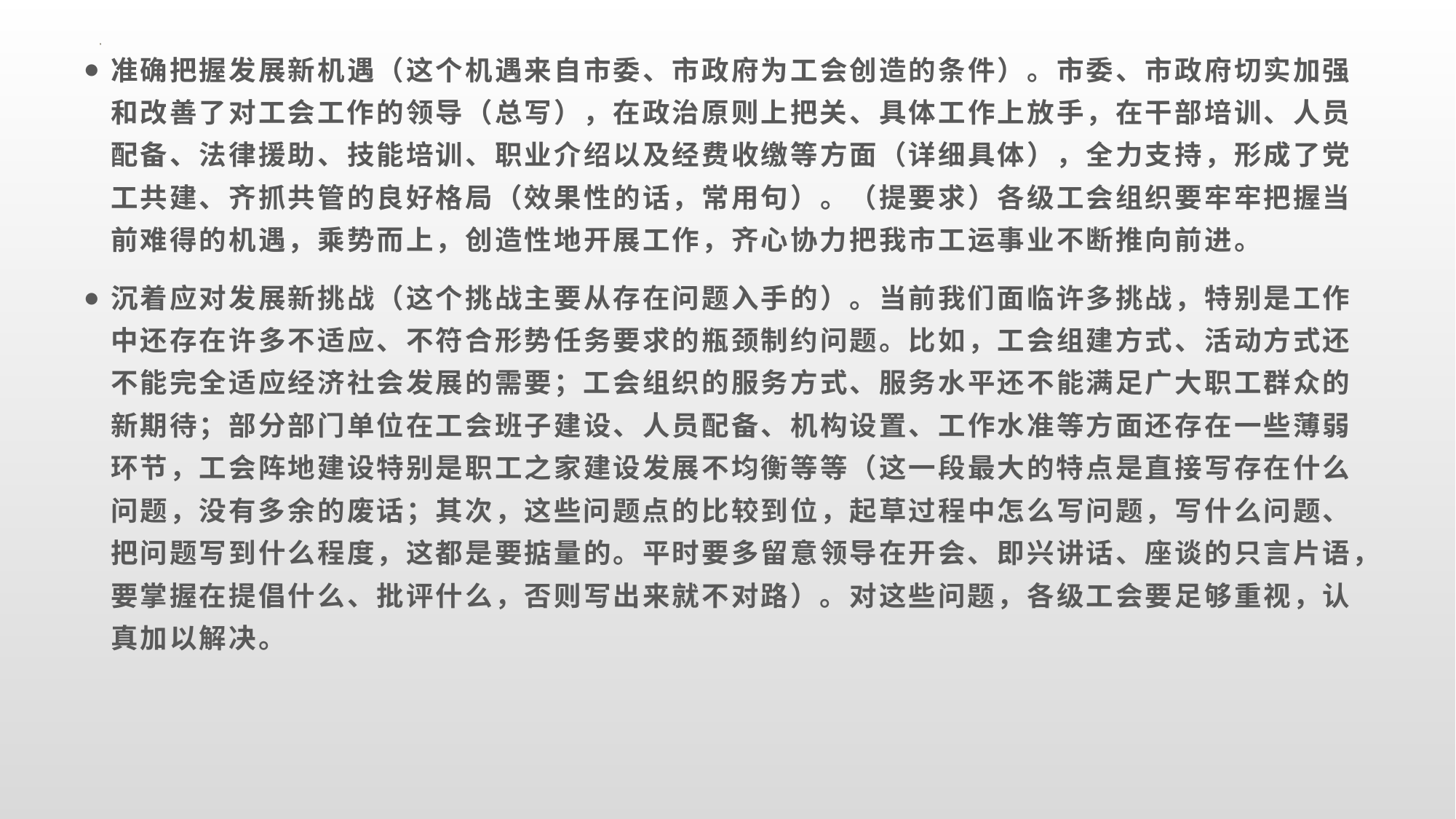

准确把握发展新机遇（这个机遇来自市委、市政府为工会创造的条件）。市委、市政府切实加强和改善了对工会工作的领导（总写），在政治原则上把关、具体工作上放手，在干部培训、人员配备、法律援助、技能培训、职业介绍以及经费收缴等方面（详细具体），全力支持，形成了党工共建、齐抓共管的良好格局（效果性的话，常用句）。（提要求）各级工会组织要牢牢把握当前难得的机遇，乘势而上，创造性地开展工作，齐心协力把我市工运事业不断推向前进。
沉着应对发展新挑战（这个挑战主要从存在问题入手的）。当前我们面临许多挑战，特别是工作中还存在许多不适应、不符合形势任务要求的瓶颈制约问题。比如，工会组建方式、活动方式还不能完全适应经济社会发展的需要；工会组织的服务方式、服务水平还不能满足广大职工群众的新期待；部分部门单位在工会班子建设、人员配备、机构设置、工作水准等方面还存在一些薄弱环节，工会阵地建设特别是职工之家建设发展不均衡等等（这一段最大的特点是直接写存在什么问题，没有多余的废话；其次，这些问题点的比较到位，起草过程中怎么写问题，写什么问题、把问题写到什么程度，这都是要掂量的。平时要多留意领导在开会、即兴讲话、座谈的只言片语，要掌握在提倡什么、批评什么，否则写出来就不对路）。对这些问题，各级工会要足够重视，认真加以解决。